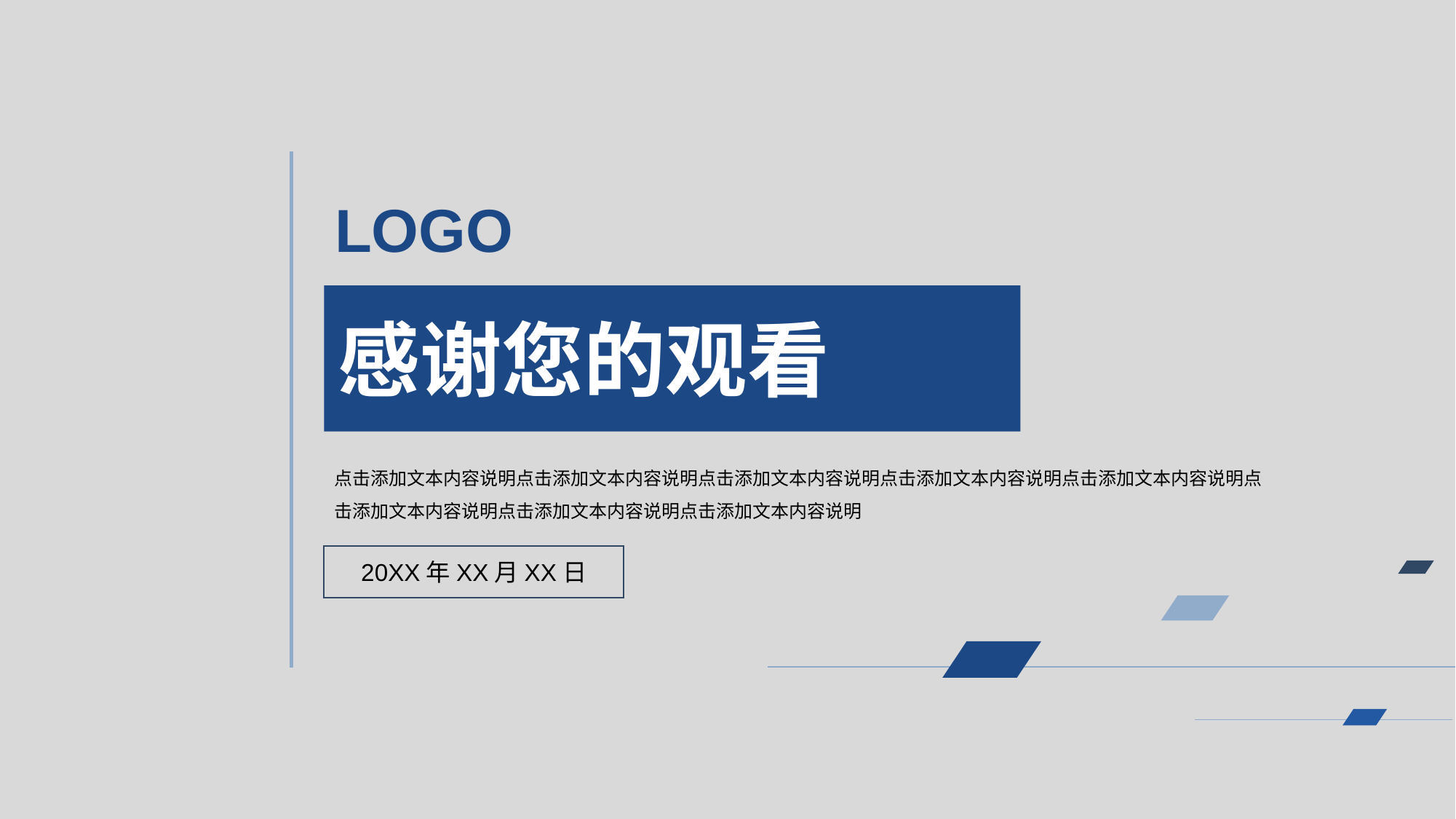

LOGO

感谢您的观看
点击添加文本内容说明点击添加文本内容说明点击添加文本内容说明点击添加文本内容说明点击添加文本内容说明点击添加文本内容说明点击添加文本内容说明点击添加文本内容说明
20XX年XX月XX日